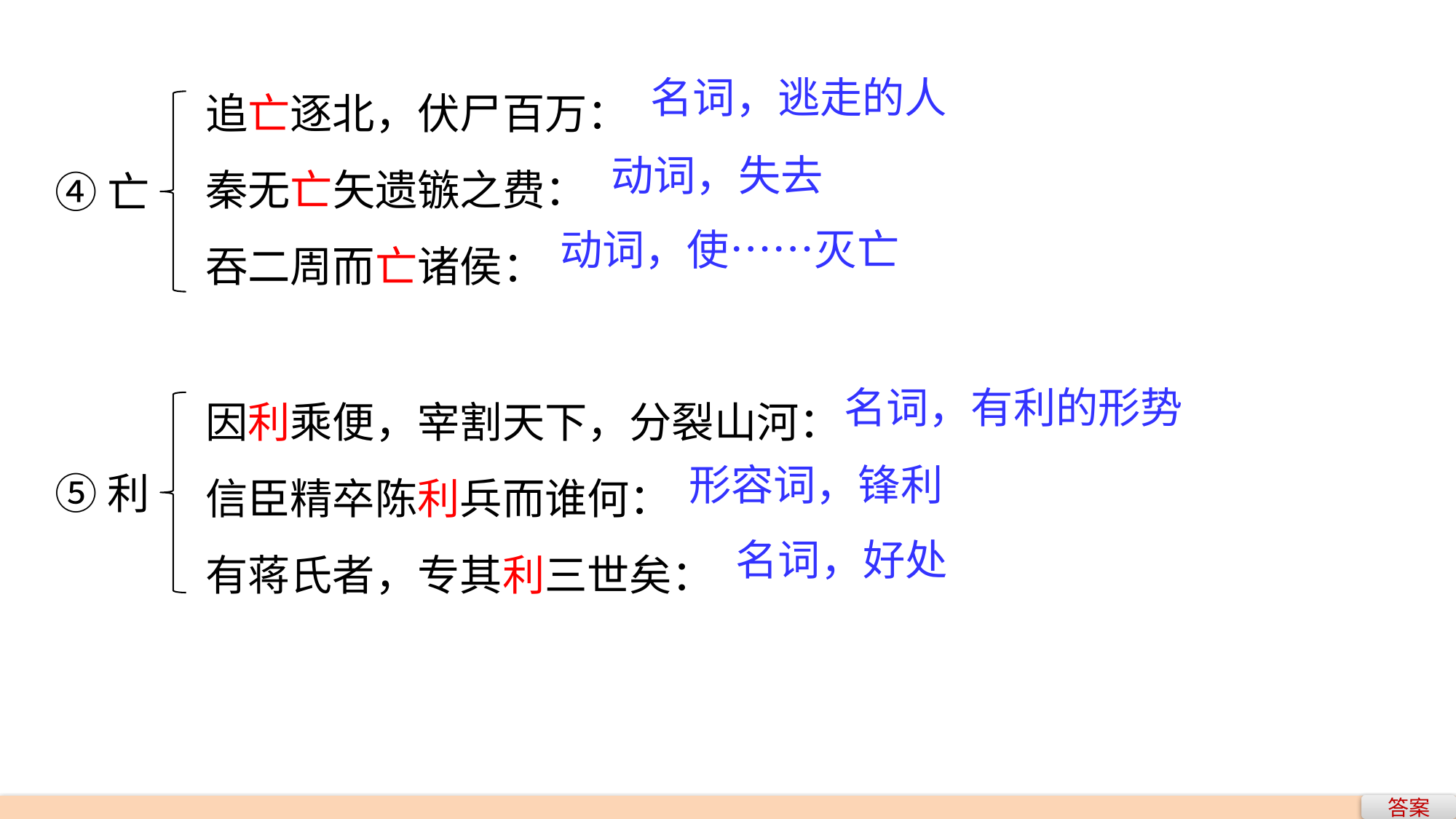

追亡逐北，伏尸百万：
秦无亡矢遗镞之费：
吞二周而亡诸侯：
名词，逃走的人

动词，失去
④亡
动词，使……灭亡
因利乘便，宰割天下，分裂山河：
信臣精卒陈利兵而谁何：
有蒋氏者，专其利三世矣：
名词，有利的形势

形容词，锋利
⑤利
名词，好处
答案